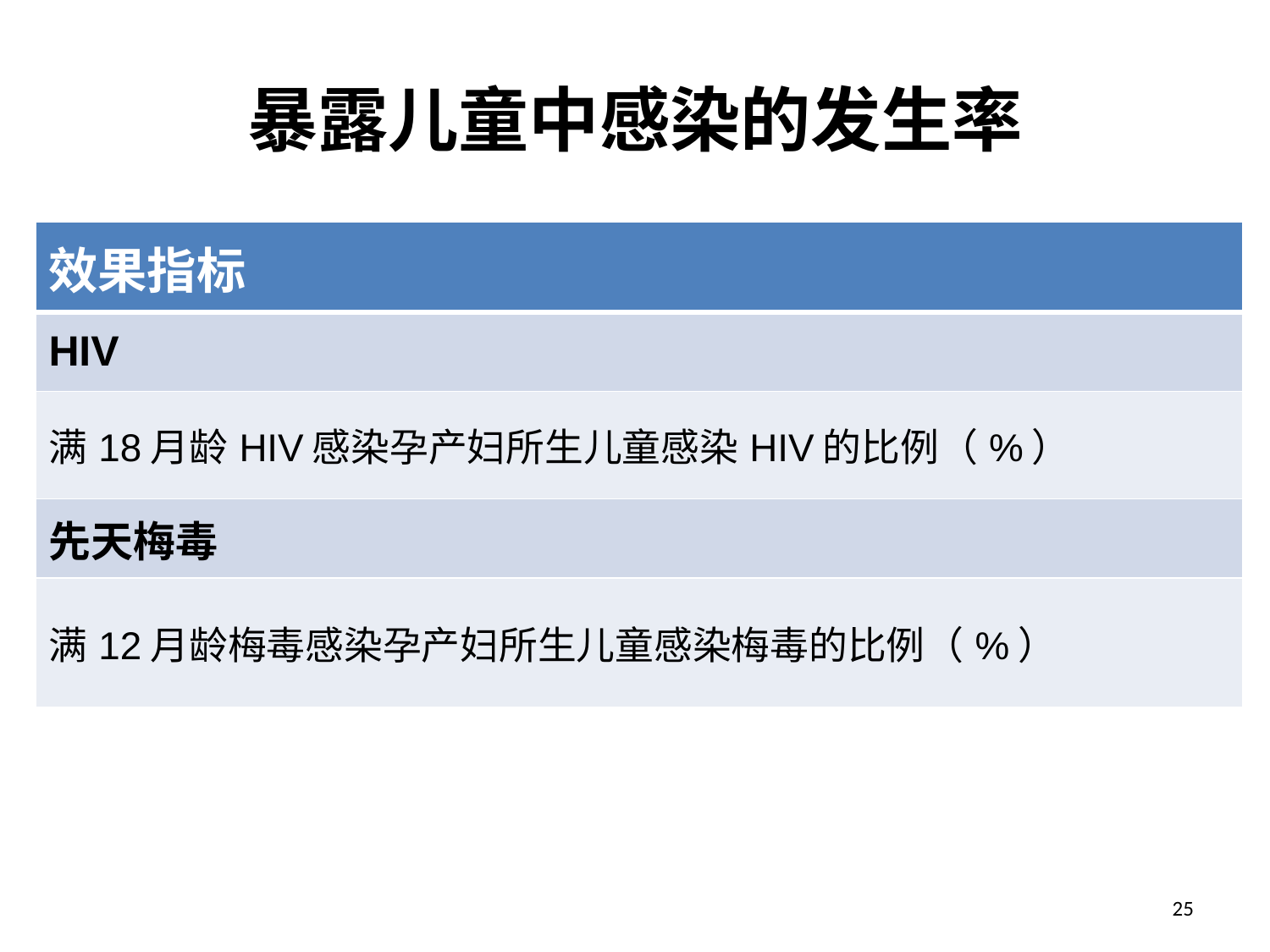

# 暴露儿童中感染的发生率
| 效果指标 |
| --- |
| HIV |
| 满18月龄HIV感染孕产妇所生儿童感染HIV的比例（%） |
| 先天梅毒 |
| 满12月龄梅毒感染孕产妇所生儿童感染梅毒的比例（%） |
25